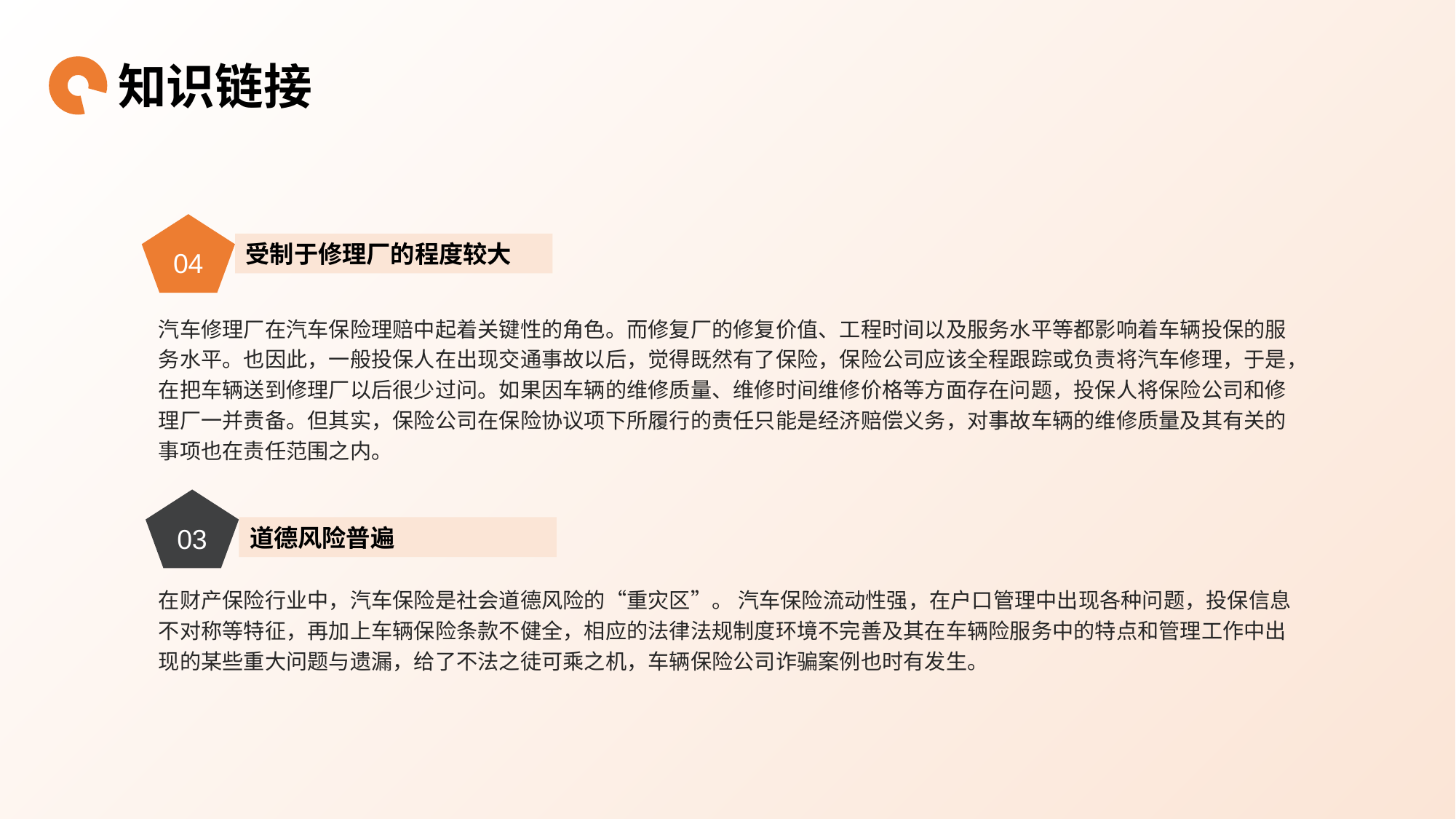

知识链接

04
受制于修理厂的程度较大
汽车修理厂在汽车保险理赔中起着关键性的角色。而修复厂的修复价值、工程时间以及服务水平等都影响着车辆投保的服务水平。也因此，一般投保人在出现交通事故以后，觉得既然有了保险，保险公司应该全程跟踪或负责将汽车修理，于是，在把车辆送到修理厂以后很少过问。如果因车辆的维修质量、维修时间维修价格等方面存在问题，投保人将保险公司和修理厂一并责备。但其实，保险公司在保险协议项下所履行的责任只能是经济赔偿义务，对事故车辆的维修质量及其有关的事项也在责任范围之内。
03
道德风险普遍
在财产保险行业中，汽车保险是社会道德风险的“重灾区”。 汽车保险流动性强，在户口管理中出现各种问题，投保信息不对称等特征，再加上车辆保险条款不健全，相应的法律法规制度环境不完善及其在车辆险服务中的特点和管理工作中出现的某些重大问题与遗漏，给了不法之徒可乘之机，车辆保险公司诈骗案例也时有发生。